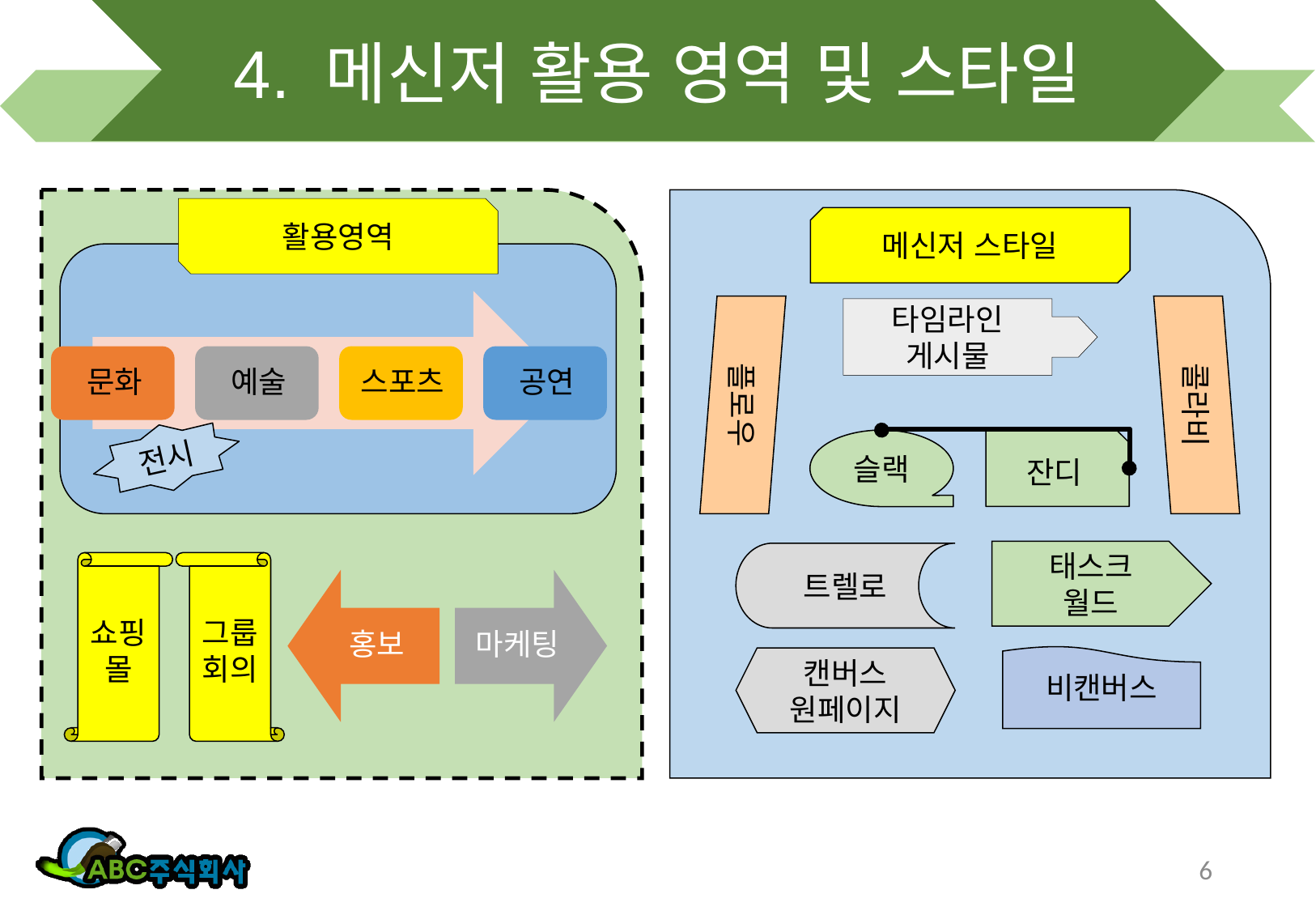

# 4. 메신저 활용 영역 및 스타일

활용영역
메신저 스타일

문화
예술
스포츠
공연
콜라비
플로우
타임라인
게시물
전시
잔디
슬랙
태스크
월드
트렐로
쇼핑몰
그룹회의
홍보
마케팅

캔버스
원페이지
비캔버스
6